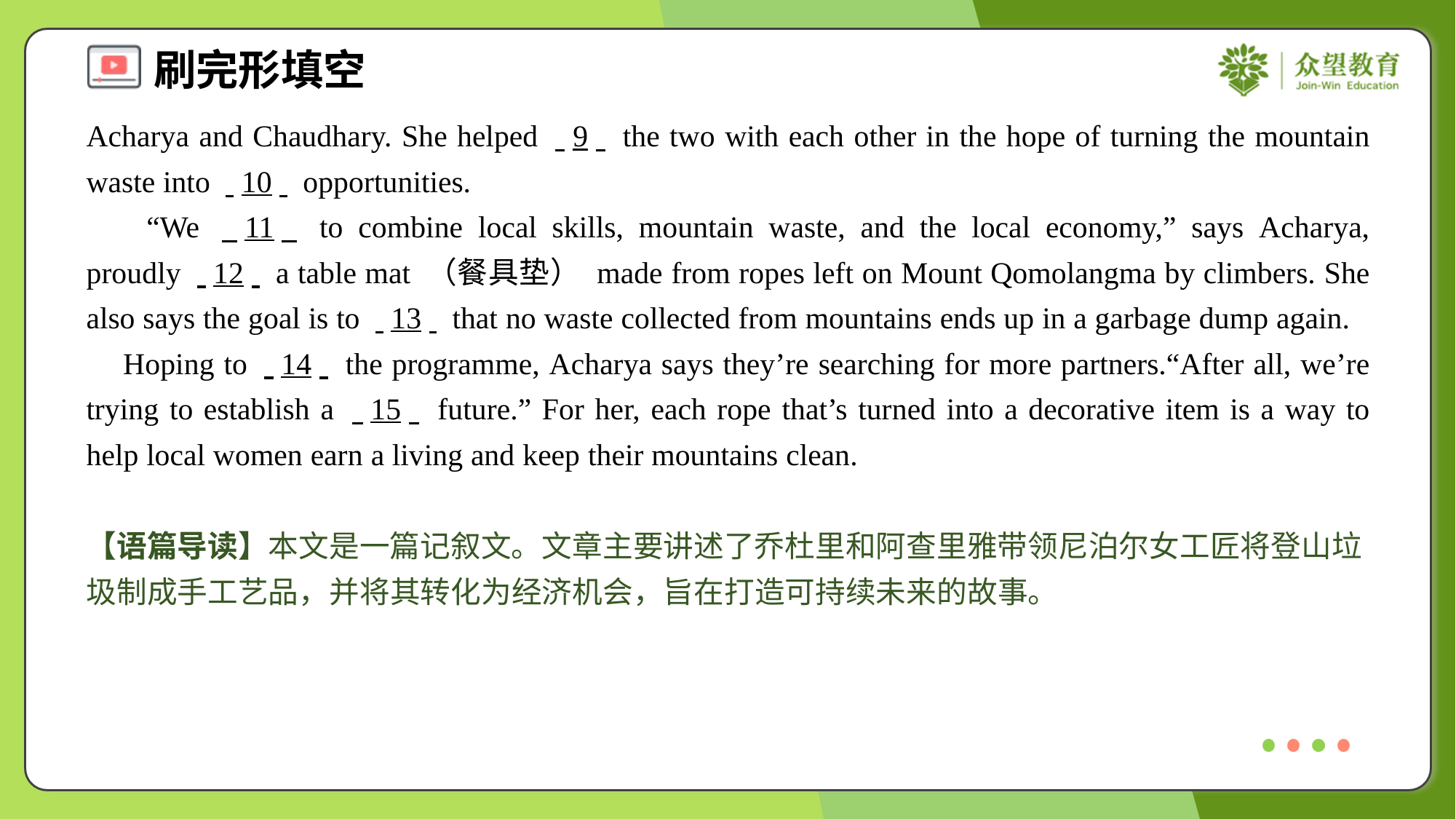

Acharya and Chaudhary. She helped . .9. . the two with each other in the hope of turning the mountain waste into . .10. . opportunities.
    “We . .11. . to combine local skills, mountain waste, and the local economy,” says Acharya, proudly . .12. . a table mat （餐具垫） made from ropes left on Mount Qomolangma by climbers. She also says the goal is to . .13. . that no waste collected from mountains ends up in a garbage dump again.
    Hoping to . .14. . the programme, Acharya says they’re searching for more partners.“After all, we’re trying to establish a . .15. . future.” For her, each rope that’s turned into a decorative item is a way to help local women earn a living and keep their mountains clean.
【语篇导读】本文是一篇记叙文。文章主要讲述了乔杜里和阿查里雅带领尼泊尔女工匠将登山垃圾制成手工艺品，并将其转化为经济机会，旨在打造可持续未来的故事。